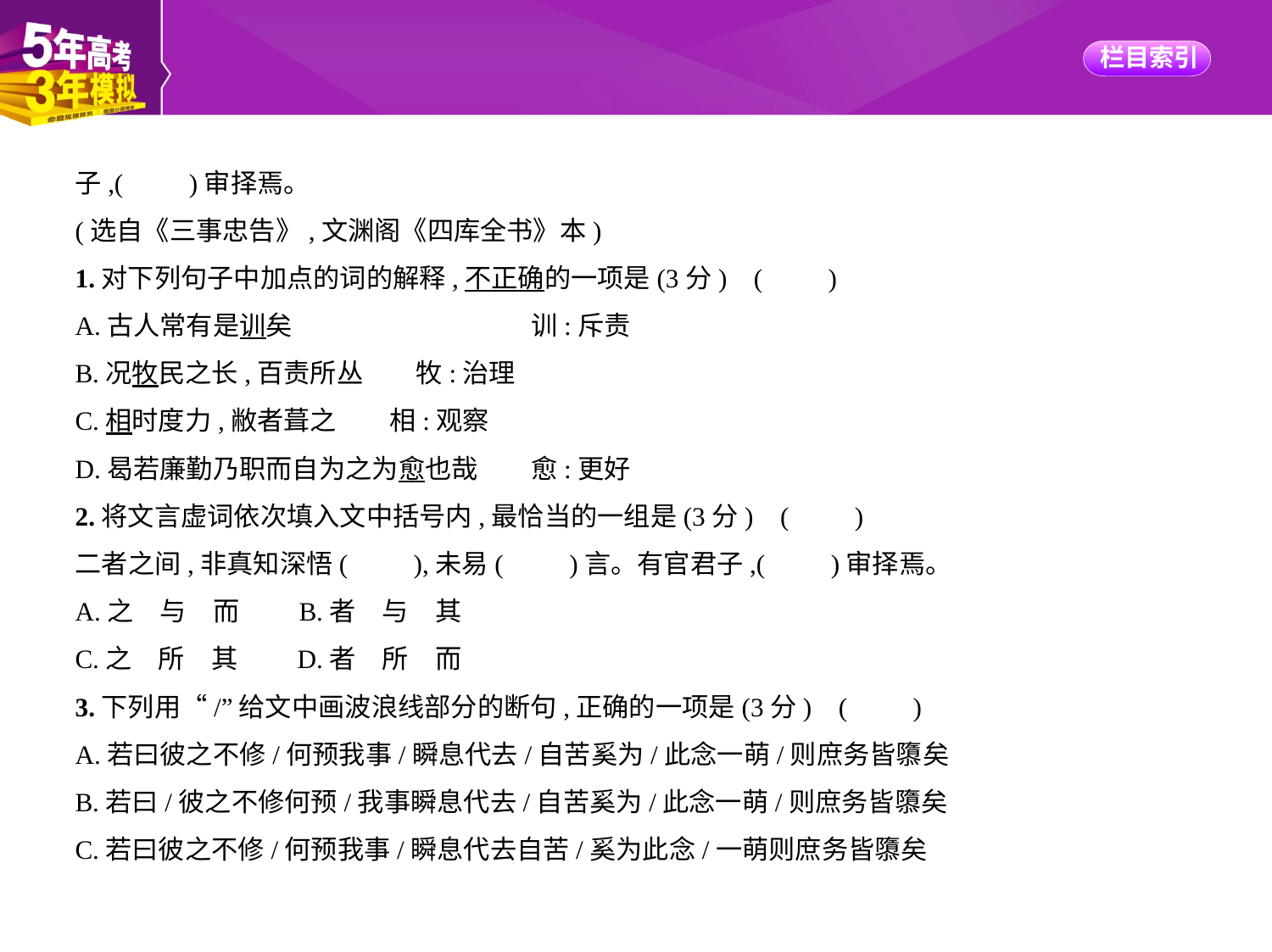

子,(　　)审择焉。
(选自《三事忠告》,文渊阁《四库全书》本)
1.对下列句子中加点的词的解释,不正确的一项是(3分) (　　)
A.古人常有是训矣　　　　　　　　　训:斥责
B.况牧民之长,百责所丛　　牧:治理
C.相时度力,敝者葺之　　相:观察
D.曷若廉勤乃职而自为之为愈也哉　　愈:更好
2.将文言虚词依次填入文中括号内,最恰当的一组是(3分) (　　)
二者之间,非真知深悟(　　),未易(　　)言。有官君子,(　　)审择焉。
A.之　与　而　　B.者　与　其
C.之　所　其　　D.者　所　而
3.下列用“/”给文中画波浪线部分的断句,正确的一项是(3分) (　　)
A.若曰彼之不修/何预我事/瞬息代去/自苦奚为/此念一萌/则庶务皆隳矣
B.若曰/彼之不修何预/我事瞬息代去/自苦奚为/此念一萌/则庶务皆隳矣
C.若曰彼之不修/何预我事/瞬息代去自苦/奚为此念/一萌则庶务皆隳矣